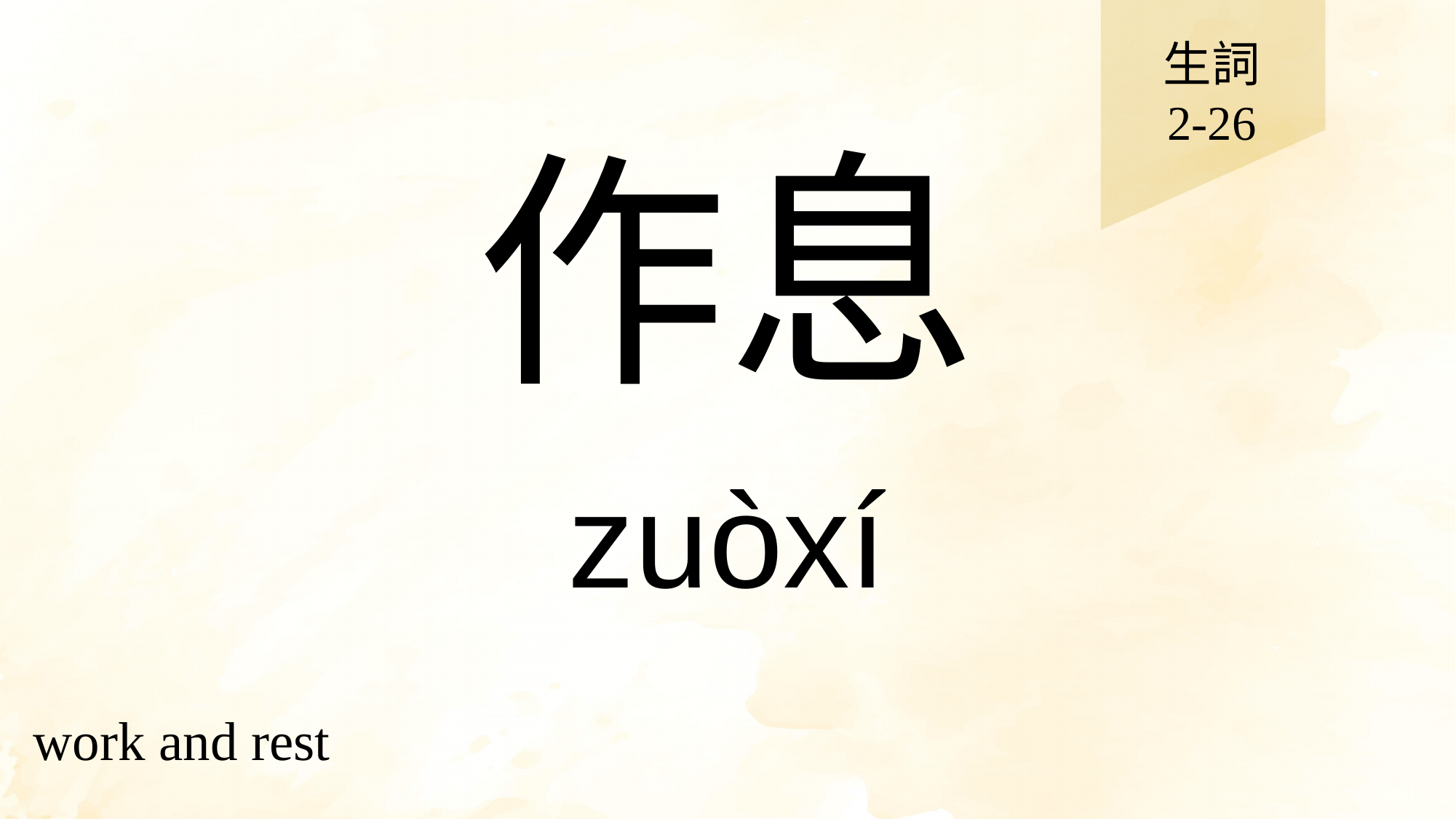

生詞
2-26
# 作息
zuòxí
work and rest